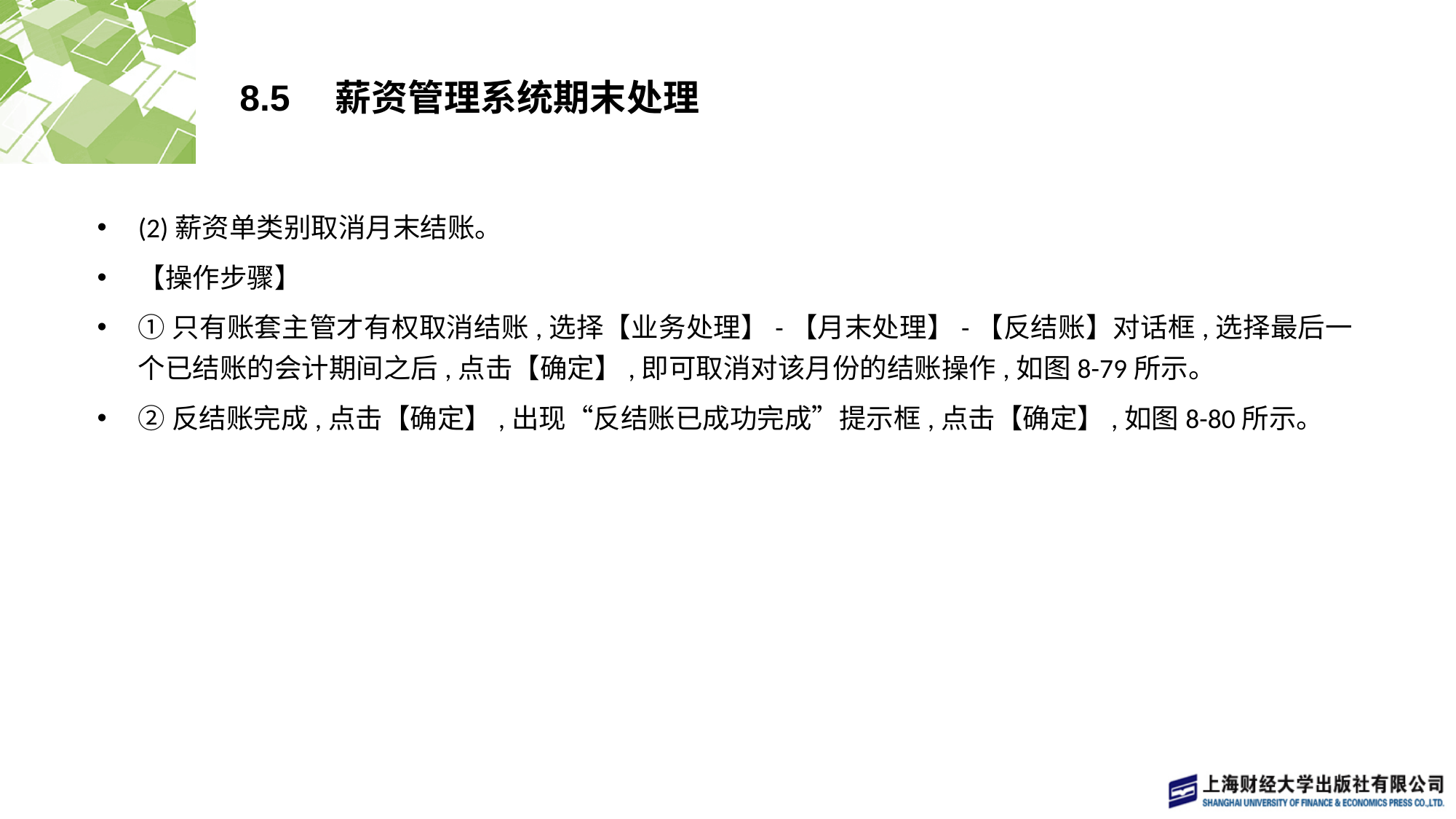

# 8.5　薪资管理系统期末处理
(2)薪资单类别取消月末结账。
【操作步骤】
①只有账套主管才有权取消结账,选择【业务处理】-【月末处理】-【反结账】对话框,选择最后一个已结账的会计期间之后,点击【确定】,即可取消对该月份的结账操作,如图8-79所示。
②反结账完成,点击【确定】,出现“反结账已成功完成”提示框,点击【确定】,如图8-80所示。